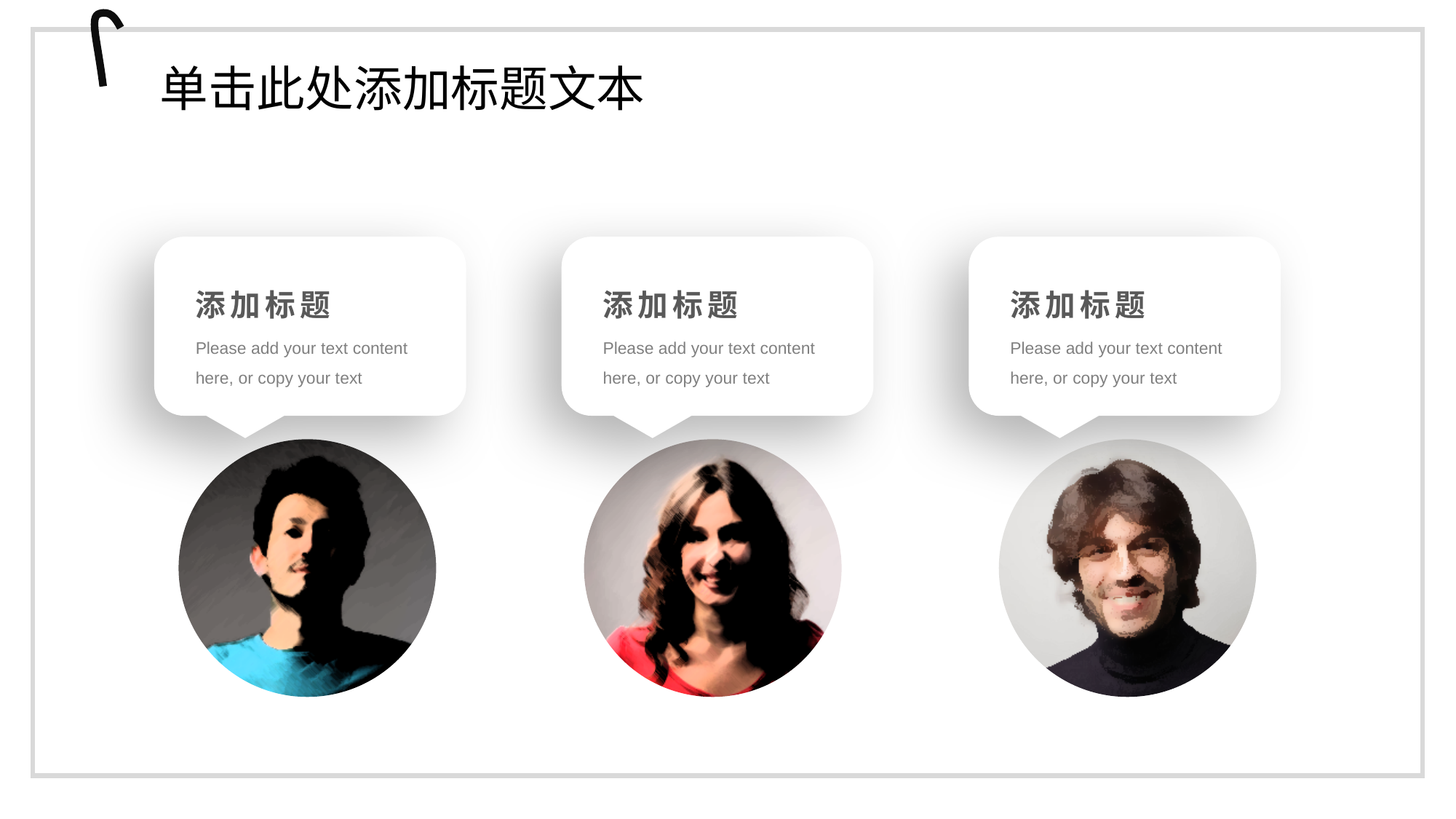

单击此处添加标题文本

添加标题
Please add your text content here, or copy your text

添加标题
Please add your text content here, or copy your text

添加标题
Please add your text content here, or copy your text